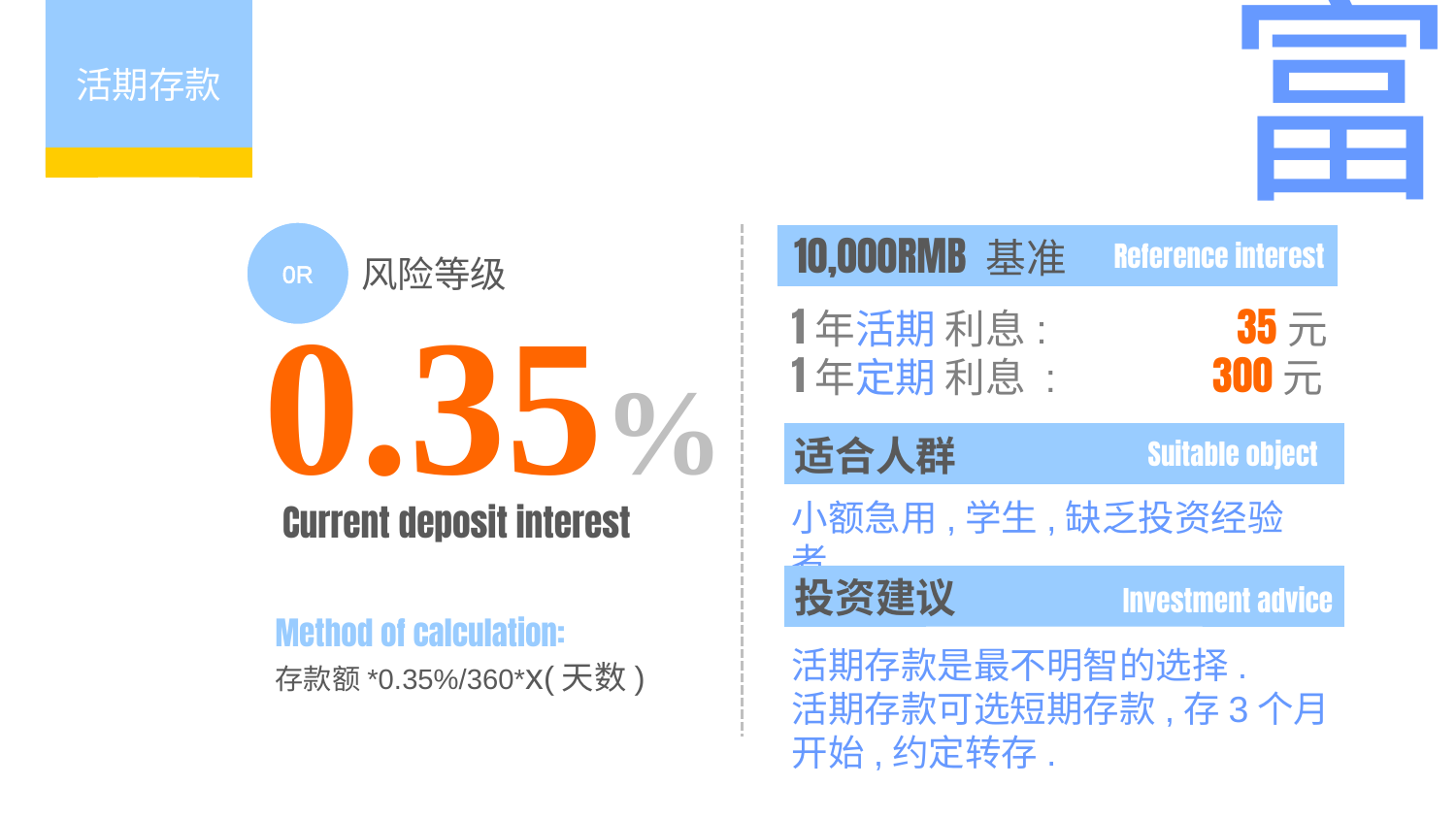

富
活期存款

0R
10,000RMB 基准

Reference interest
风险等级
0.35%
1年活期 利息:                 35元
1年定期 利息 :              300元
适合人群

Suitable object
小额急用,学生,缺乏投资经验者
Current deposit interest
投资建议

Investment advice
Method of calculation:
存款额*0.35%/360*x(天数)
活期存款是最不明智的选择.
活期存款可选短期存款,存3个月开始,约定转存.